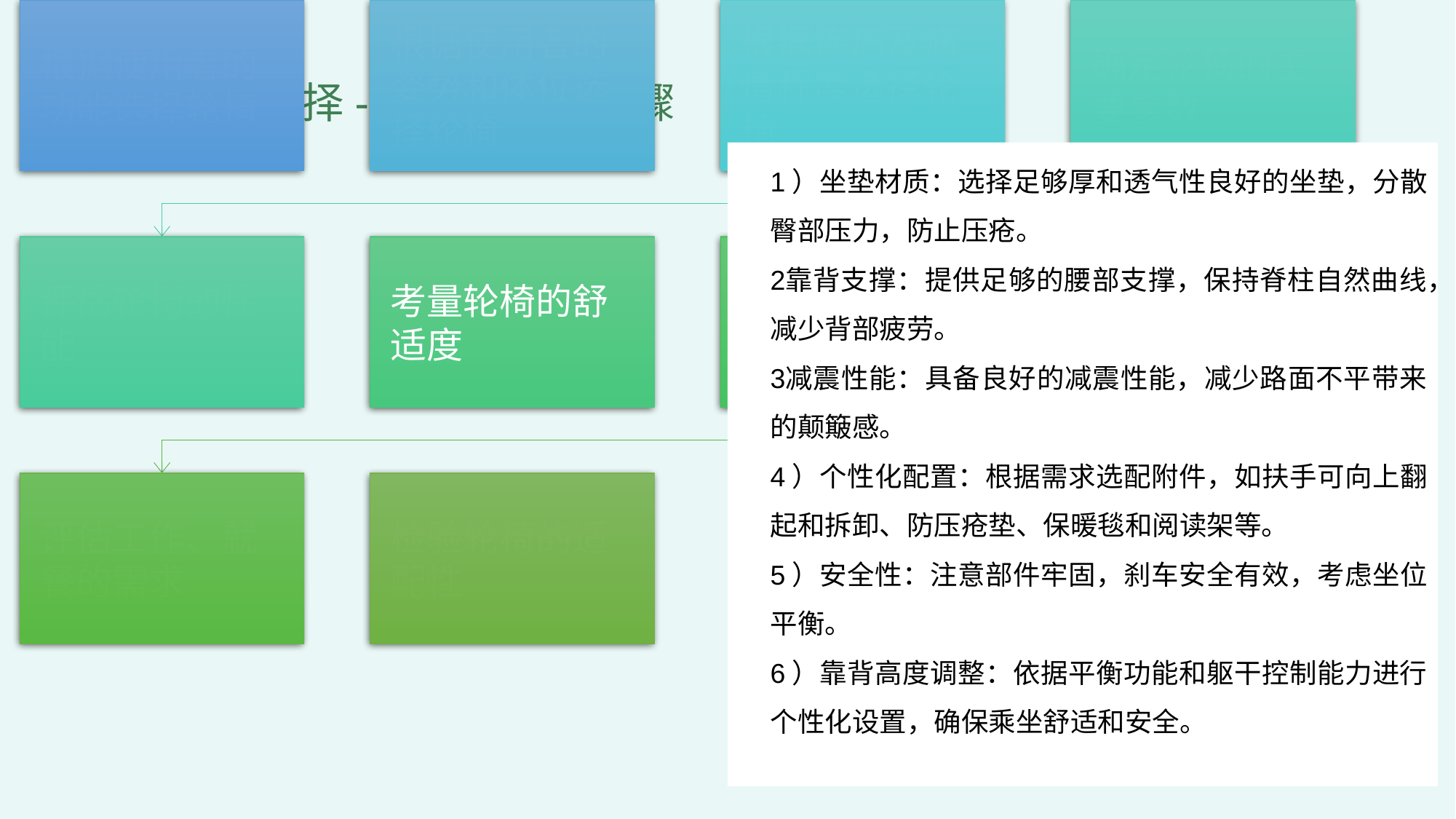

2
轮椅的选择-制定轮椅的步骤
1）坐垫材质：选择足够厚和透气性良好的坐垫，分散臀部压力，防止压疮。
靠背支撑：提供足够的腰部支撑，保持脊柱自然曲线，减少背部疲劳。
减震性能：具备良好的减震性能，减少路面不平带来的颠簸感。
4）个性化配置：根据需求选配附件，如扶手可向上翻起和拆卸、防压疮垫、保暖毯和阅读架等。
5）安全性：注意部件牢固，刹车安全有效，考虑坐位平衡。
6）靠背高度调整：依据平衡功能和躯干控制能力进行个性化设置，确保乘坐舒适和安全。

根据使用者的功能选择轮椅

根据使用者的姿势和体位选择轮椅

根据疾病及病情程度选择轮椅

确定轮椅的主要参数

评估轮椅的性能

考量轮椅的舒适度

分析轮椅的环境适应性

权衡经济性与耐用性

评估工作、就餐的需求
检验轮椅的适配性